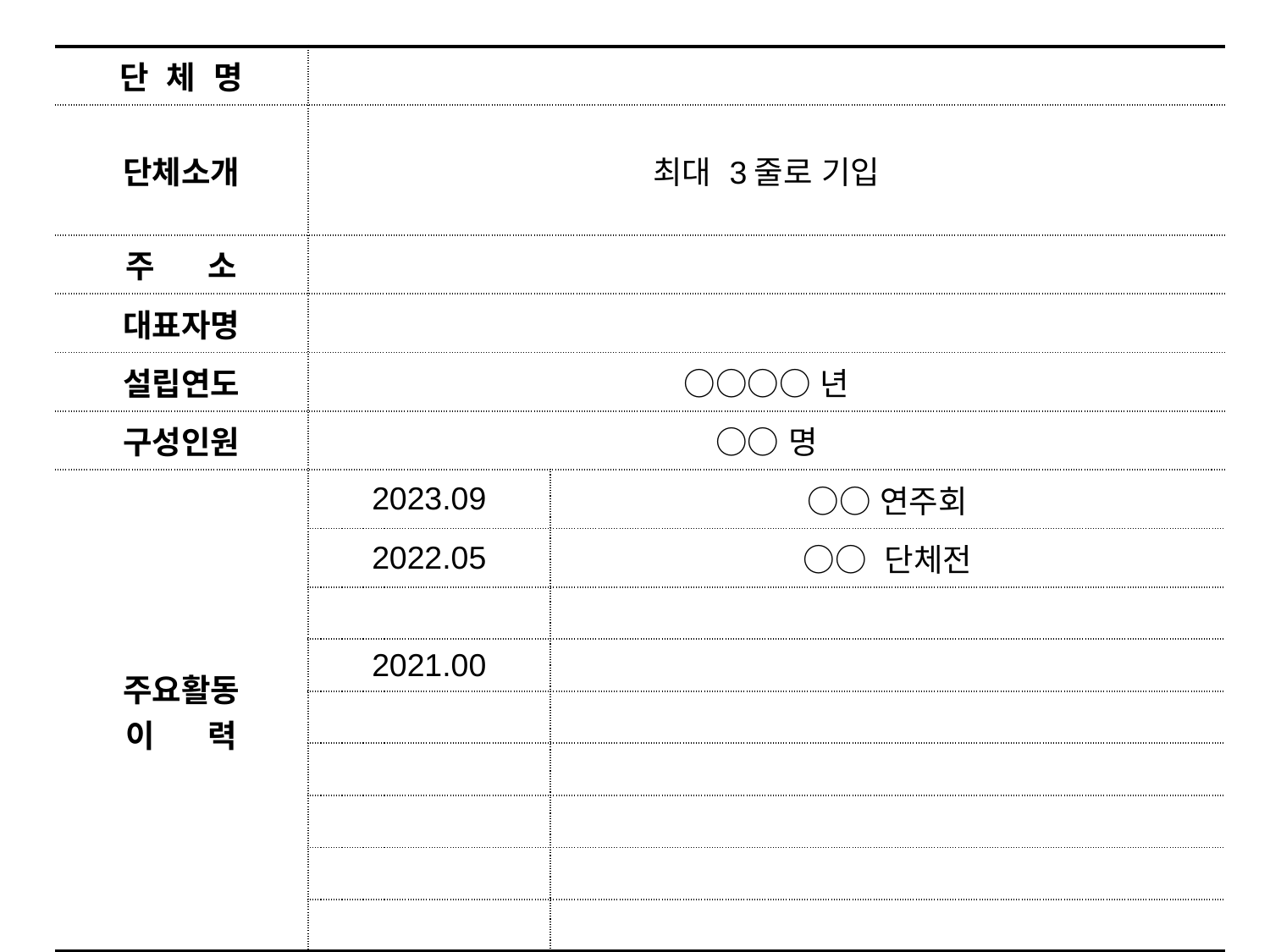

| 단 체 명 |  |  |
| --- | --- | --- |
| 단체소개 | 최대 3줄로 기입 |  |
| 주 소 |  |  |
| 대표자명 |  |  |
| 설립연도 | ○○○○년 |  |
| 구성인원 | ○○명 |  |
| 주요활동 이 력 | 2023.09 | ○○연주회 |
|  | 2022.05 | ○○ 단체전 |
|  |  |  |
|  | 2021.00 |  |
|  |  |  |
|  |  |  |
|  |  |  |
|  |  |  |
|  |  |  |